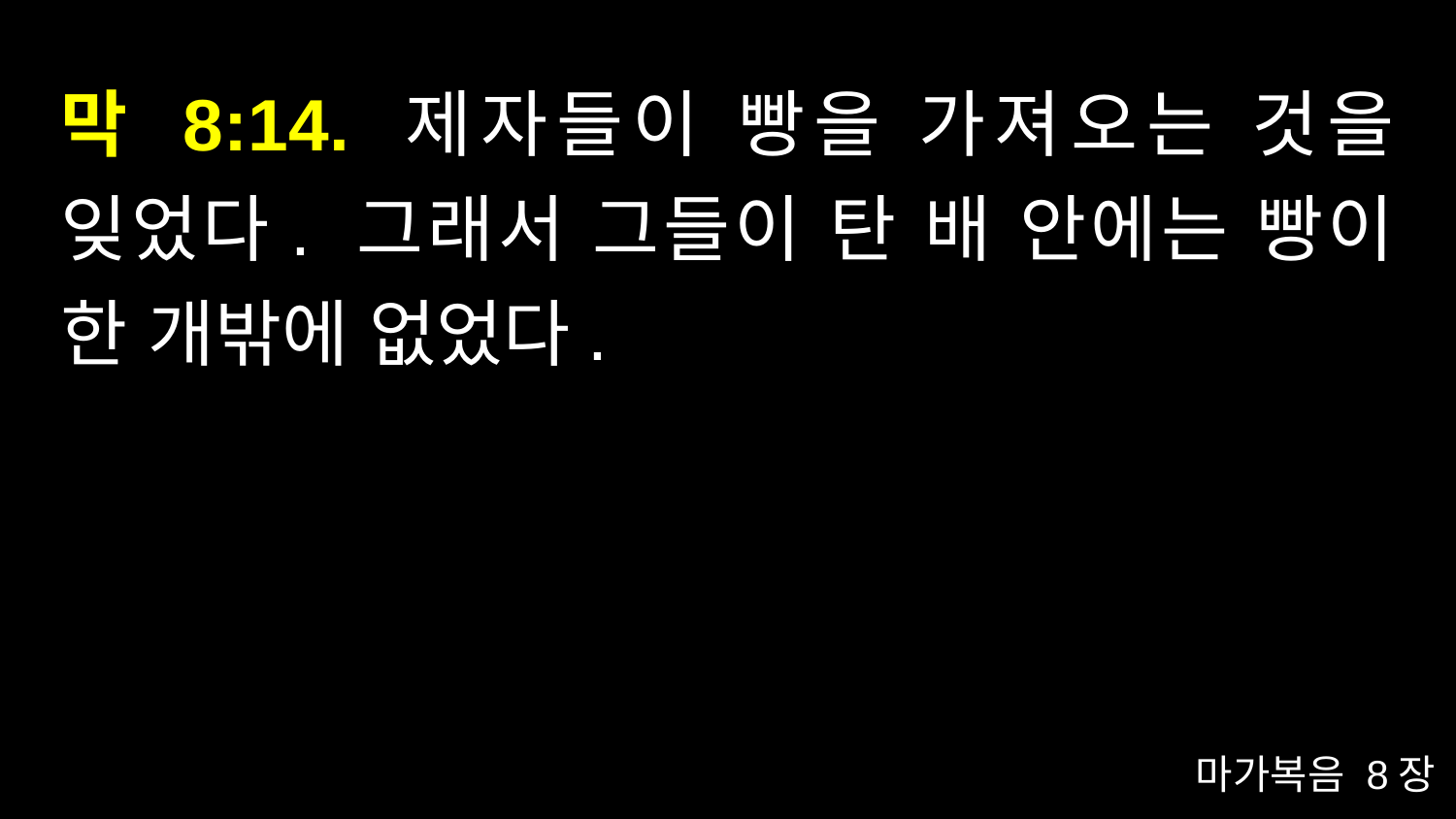

# 막 8:14. 제자들이 빵을 가져오는 것을 잊었다. 그래서 그들이 탄 배 안에는 빵이 한 개밖에 없었다.
마가복음 8장